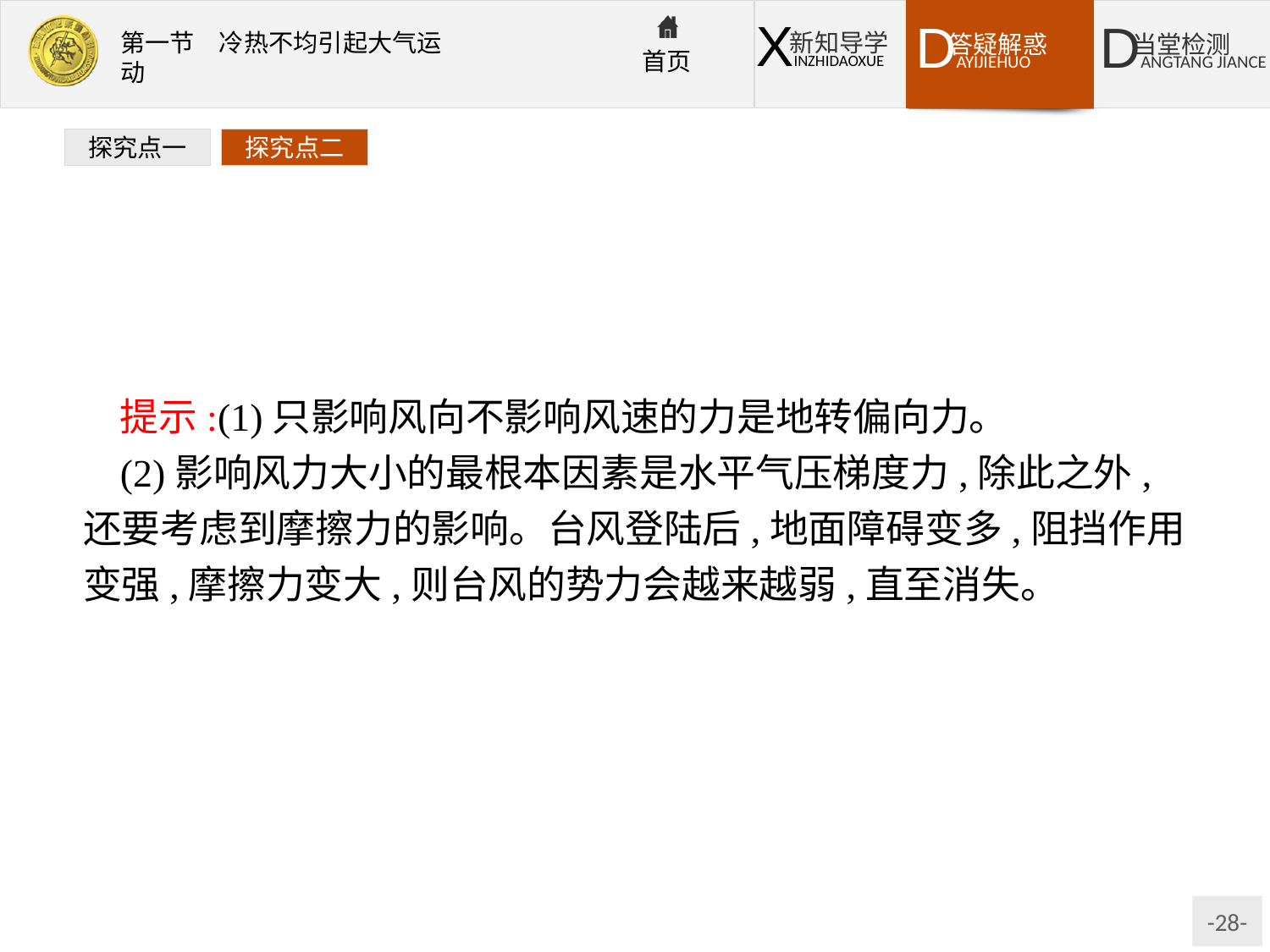

探究点一
探究点二
提示:(1)只影响风向不影响风速的力是地转偏向力。
(2)影响风力大小的最根本因素是水平气压梯度力,除此之外,还要考虑到摩擦力的影响。台风登陆后,地面障碍变多,阻挡作用变强,摩擦力变大,则台风的势力会越来越弱,直至消失。